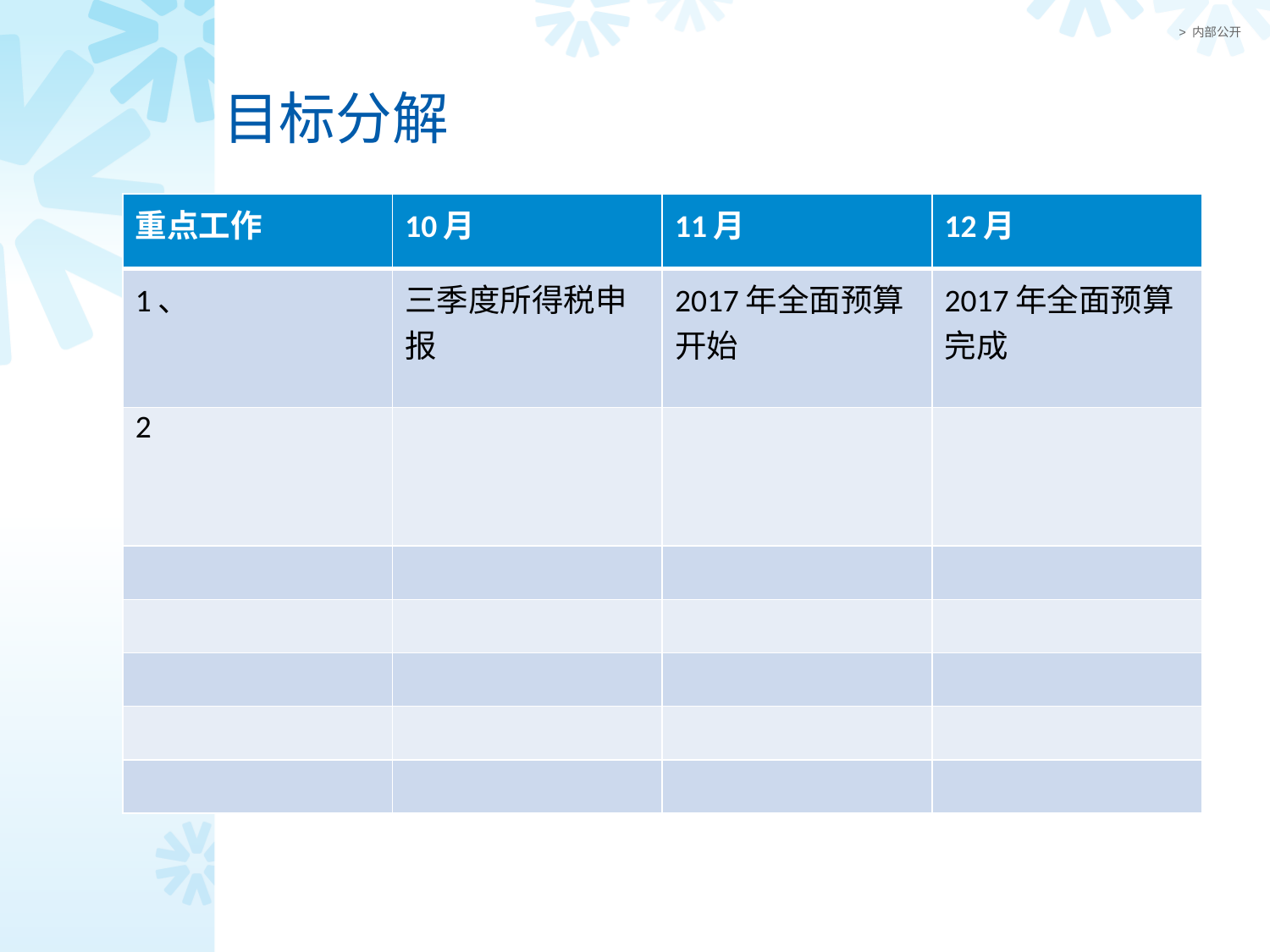

# 目标分解
| 重点工作 | 10月 | 11月 | 12月 |
| --- | --- | --- | --- |
| 1、 | 三季度所得税申报 | 2017年全面预算开始 | 2017年全面预算完成 |
| 2 |  |  |  |
|  |  |  |  |
|  |  |  |  |
|  |  |  |  |
|  |  |  |  |
|  |  |  |  |